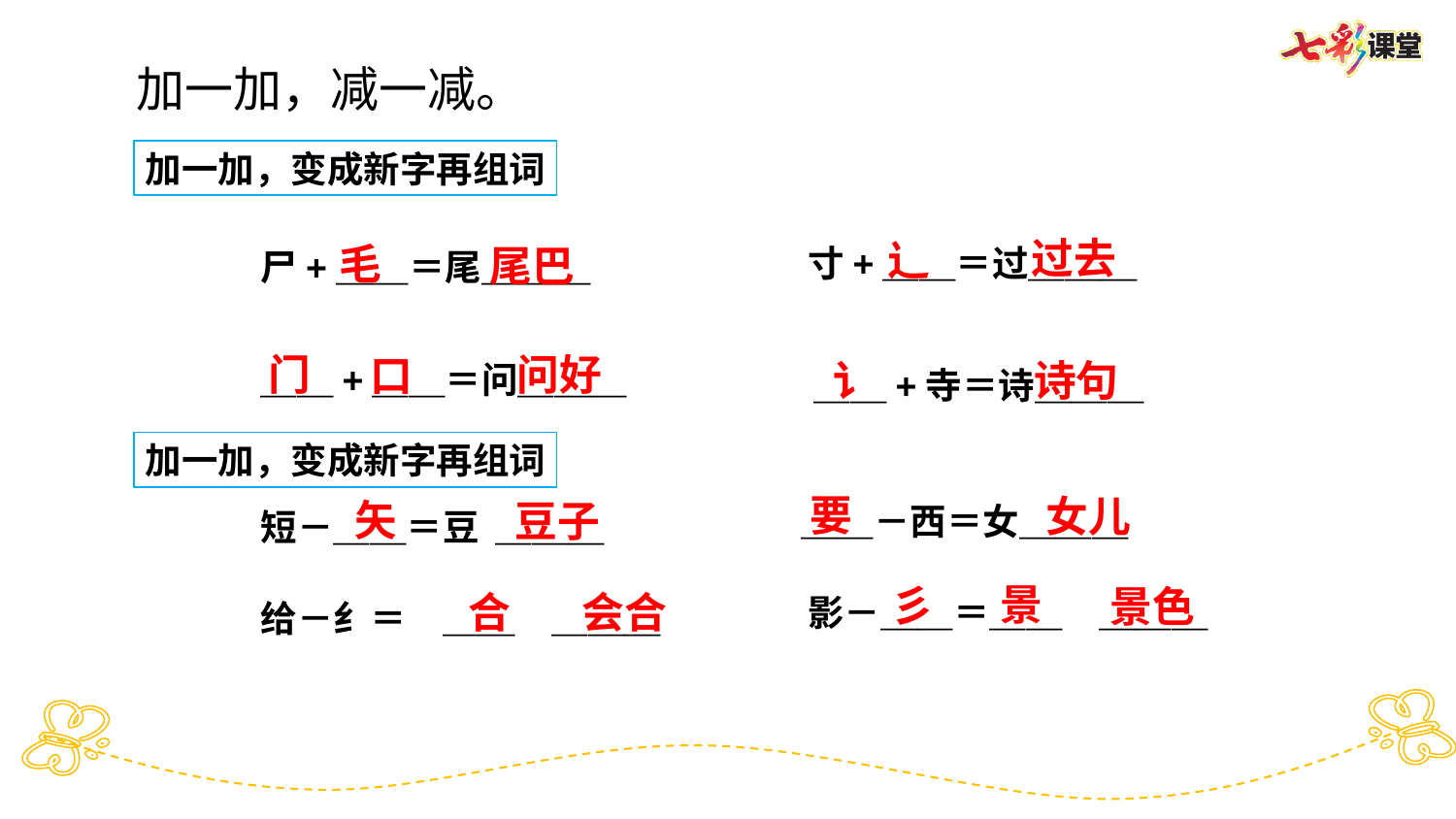

加一加，减一减。

加一加，变成新字再组词
过去
辶
毛
尾巴
寸+＿＿＝过＿＿＿
尸+＿＿＝尾＿＿＿
问好
门
口
讠
诗句
＿＿+＿＿＝问＿＿＿
＿＿+寺＝诗＿＿＿
加一加，变成新字再组词
要
女儿
矢
豆子
＿＿－西＝女＿＿＿
短－＿＿＝豆  ＿＿＿
景
彡
景色
合
会合
影－＿＿＝＿＿　＿＿＿
给－纟＝　＿＿　＿＿＿